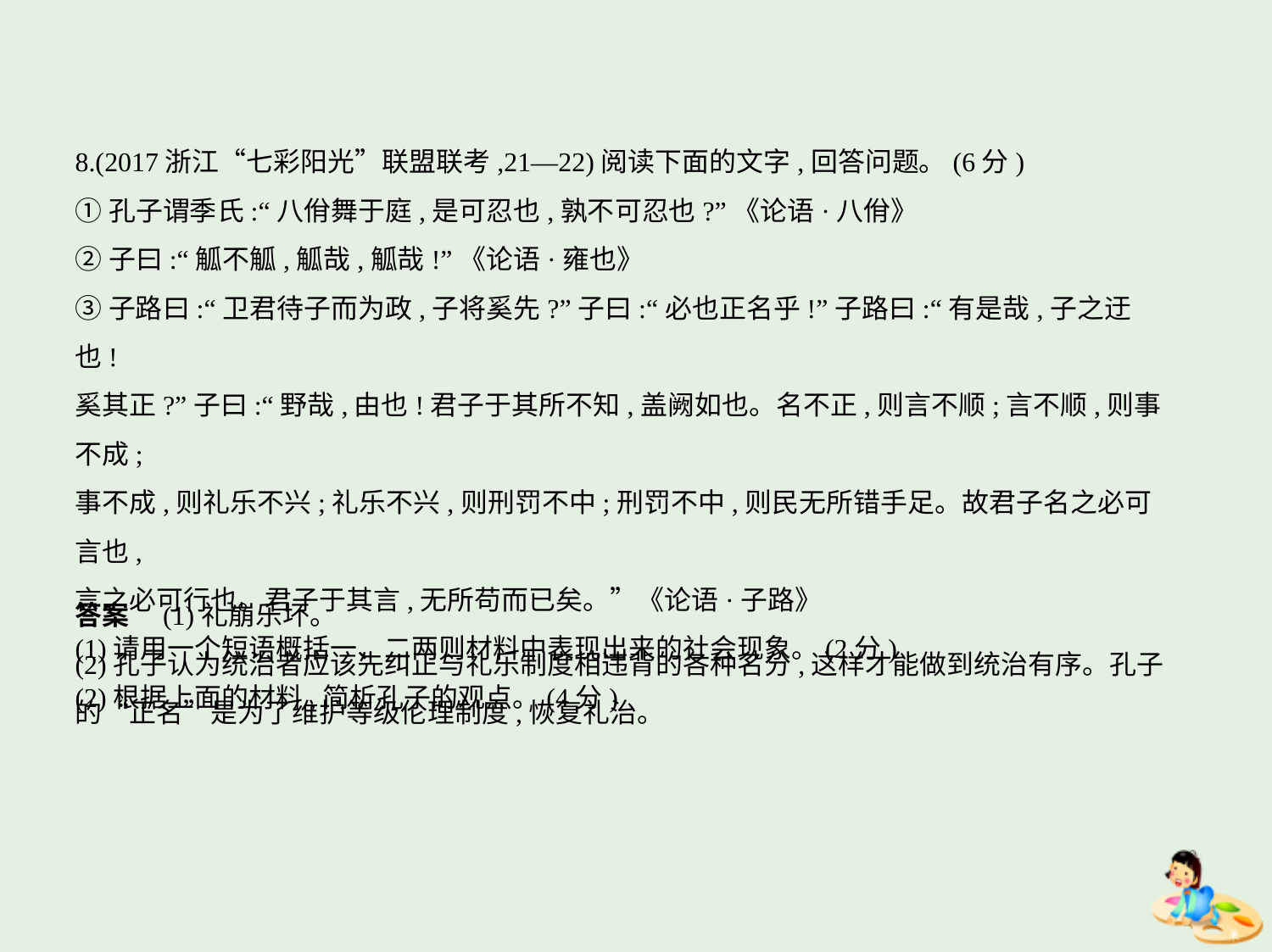

8.(2017浙江“七彩阳光”联盟联考,21—22)阅读下面的文字,回答问题。(6分)
①孔子谓季氏:“八佾舞于庭,是可忍也,孰不可忍也?”《论语·八佾》
②子曰:“觚不觚,觚哉,觚哉!”《论语·雍也》
③子路曰:“卫君待子而为政,子将奚先?”子曰:“必也正名乎!”子路曰:“有是哉,子之迂也!
奚其正?”子曰:“野哉,由也!君子于其所不知,盖阙如也。名不正,则言不顺;言不顺,则事不成;
事不成,则礼乐不兴;礼乐不兴,则刑罚不中;刑罚不中,则民无所错手足。故君子名之必可言也,
言之必可行也。君子于其言,无所苟而已矣。”《论语·子路》
(1)请用一个短语概括一、二两则材料中表现出来的社会现象。(2分)
(2)根据上面的材料,简析孔子的观点。(4分)
答案　(1)礼崩乐坏。
(2)孔子认为统治者应该先纠正与礼乐制度相违背的各种名分,这样才能做到统治有序。孔子
的“正名”是为了维护等级伦理制度,恢复礼治。